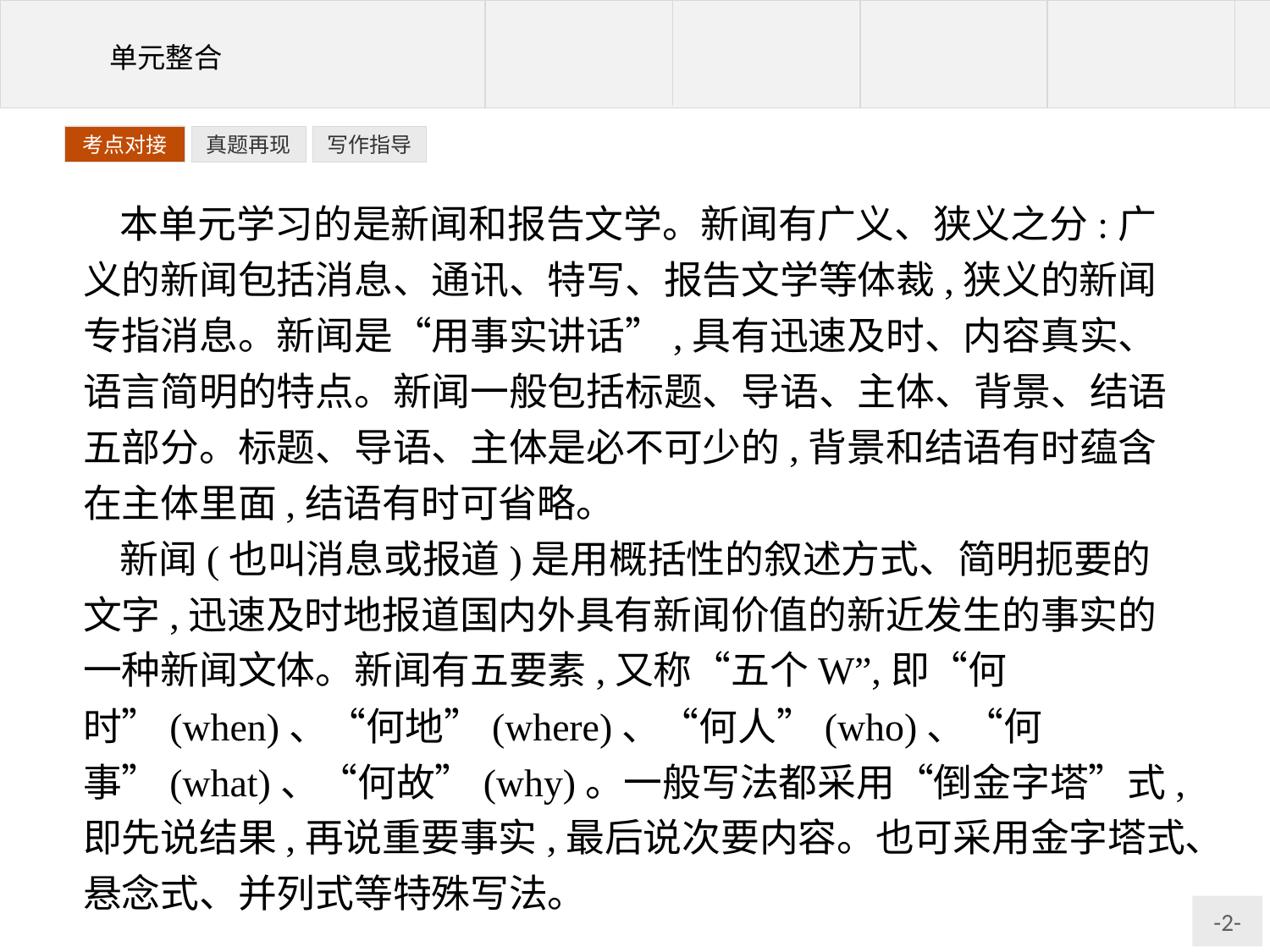

写作指导
考点对接
真题再现
本单元学习的是新闻和报告文学。新闻有广义、狭义之分:广义的新闻包括消息、通讯、特写、报告文学等体裁,狭义的新闻专指消息。新闻是“用事实讲话”,具有迅速及时、内容真实、语言简明的特点。新闻一般包括标题、导语、主体、背景、结语五部分。标题、导语、主体是必不可少的,背景和结语有时蕴含在主体里面,结语有时可省略。
新闻(也叫消息或报道)是用概括性的叙述方式、简明扼要的文字,迅速及时地报道国内外具有新闻价值的新近发生的事实的一种新闻文体。新闻有五要素,又称“五个W”,即“何时”(when)、“何地”(where)、“何人”(who)、“何事”(what)、“何故”(why)。一般写法都采用“倒金字塔”式,即先说结果,再说重要事实,最后说次要内容。也可采用金字塔式、悬念式、并列式等特殊写法。